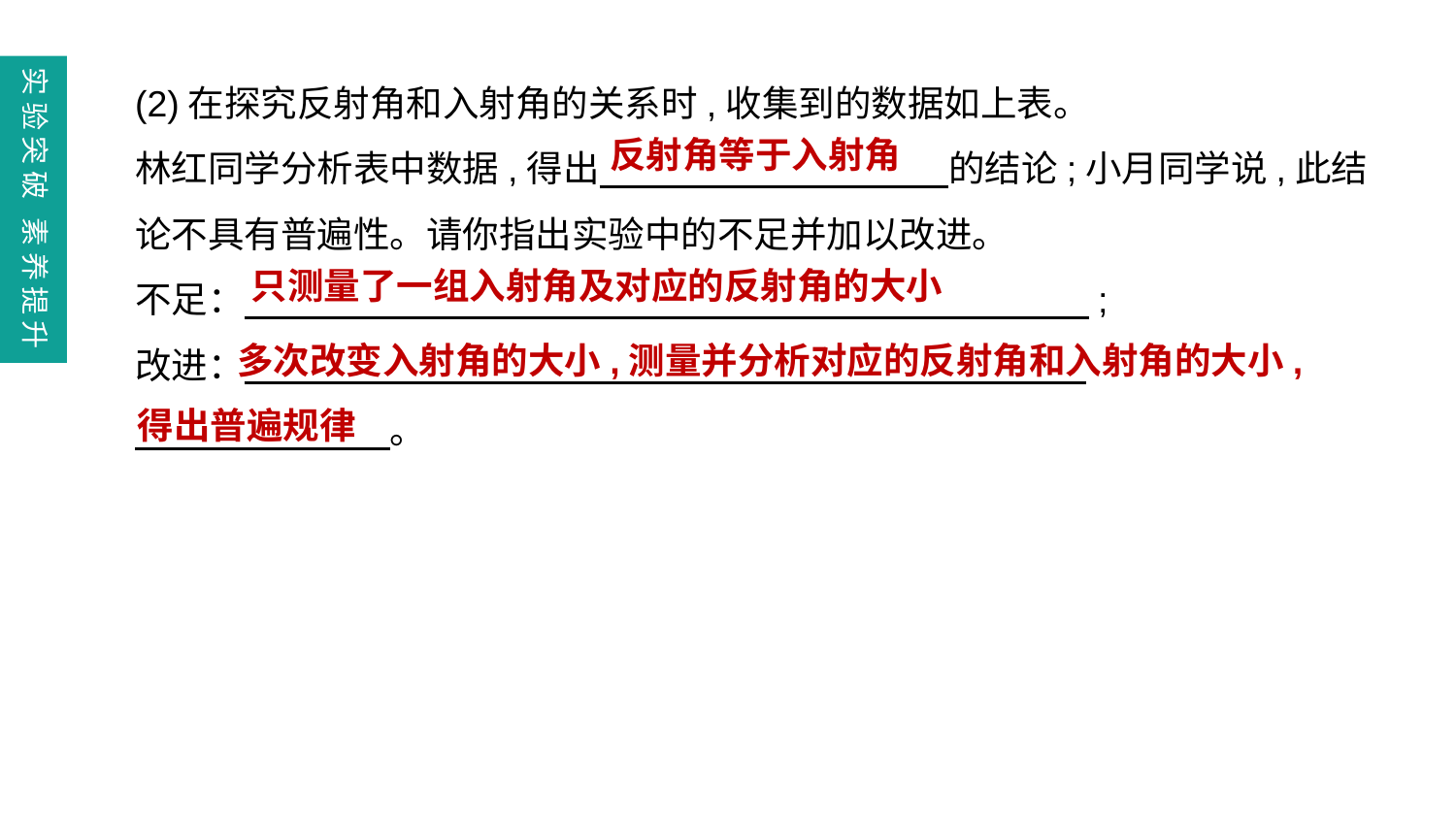

(2)在探究反射角和入射角的关系时,收集到的数据如上表。
林红同学分析表中数据,得出　　　      　　　　 　的结论;小月同学说,此结论不具有普遍性。请你指出实验中的不足并加以改进。
不足：　                                                                                                  ;
改进：
　　　　　　　。

实验突破 素养提升
反射角等于入射角
只测量了一组入射角及对应的反射角的大小
           多次改变入射角的大小,测量并分析对应的反射角和入射角的大小,得出普遍规律